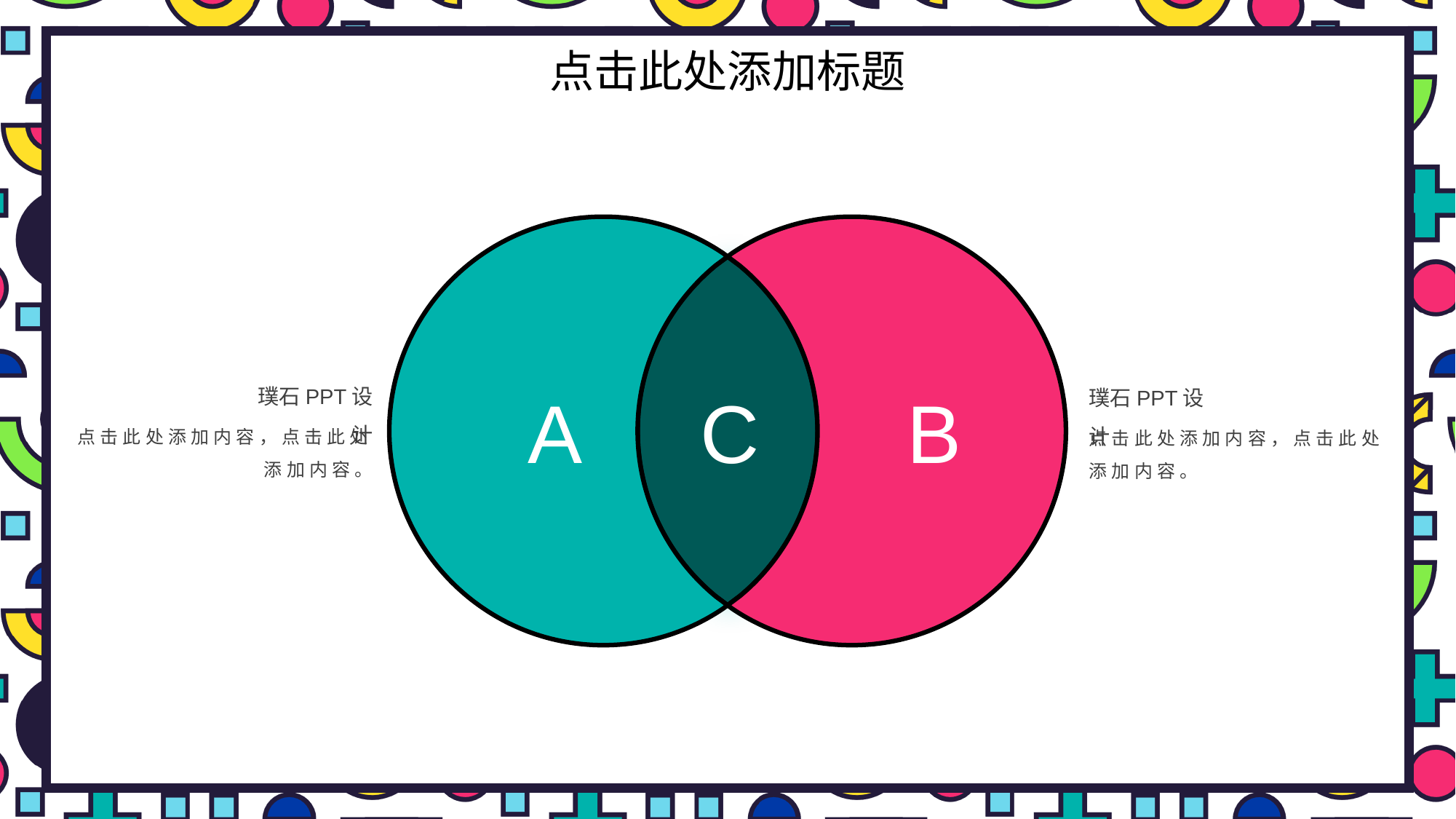

# 点击此处添加标题

璞石PPT设计
璞石PPT设计
A
C
B
点击此处添加内容，点击此处添加内容。
点击此处添加内容，点击此处添加内容。